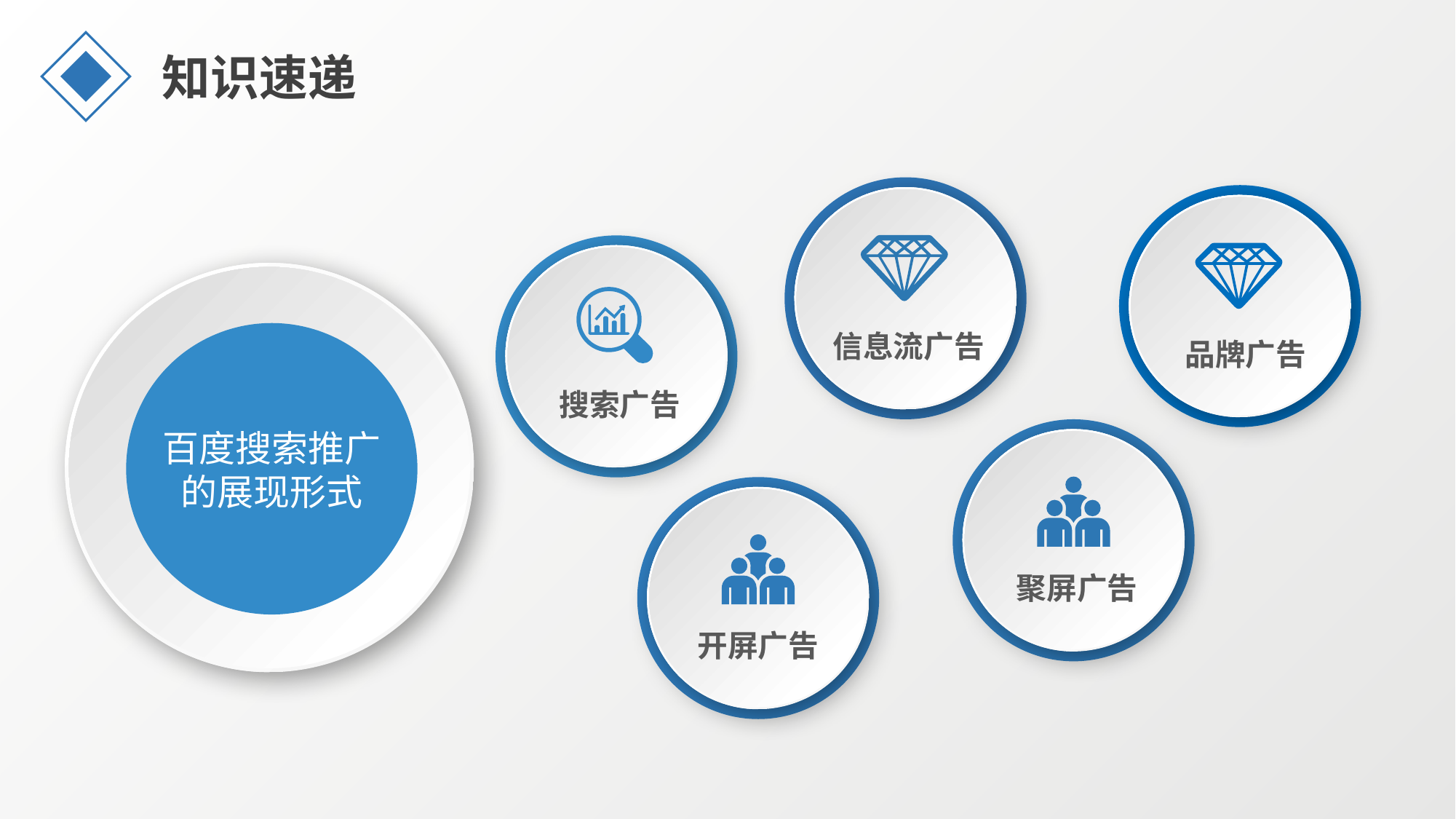

知识速递

信息流广告

品牌广告

搜索广告

聚屏广告
百度搜索推广的展现形式

开屏广告